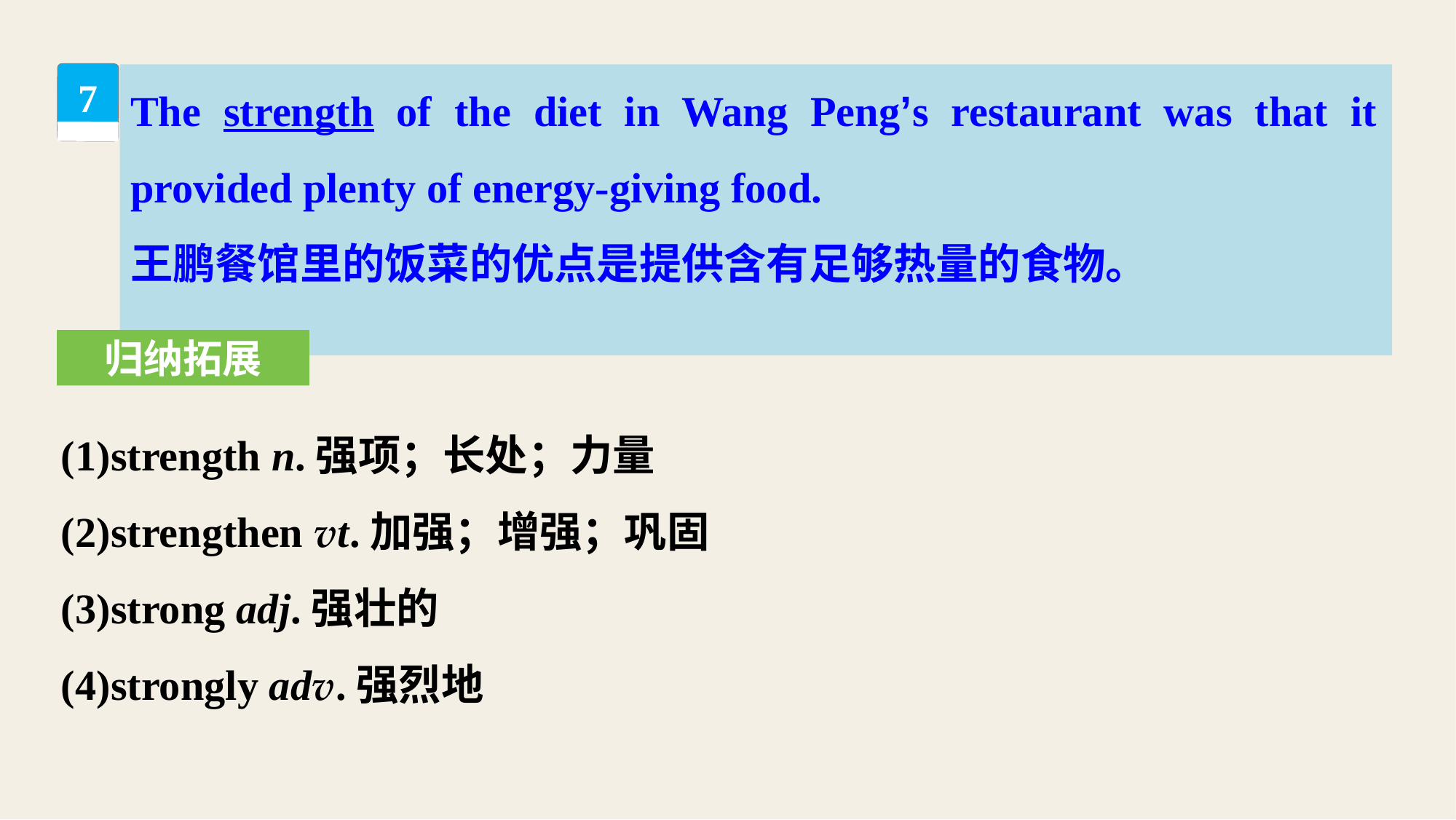

The strength of the diet in Wang Peng’s restaurant was that it provided plenty of energy-giving food.
王鹏餐馆里的饭菜的优点是提供含有足够热量的食物。

7

归纳拓展
(1)strength n.强项；长处；力量
(2)strengthen vt.加强；增强；巩固
(3)strong adj.强壮的
(4)strongly adv.强烈地